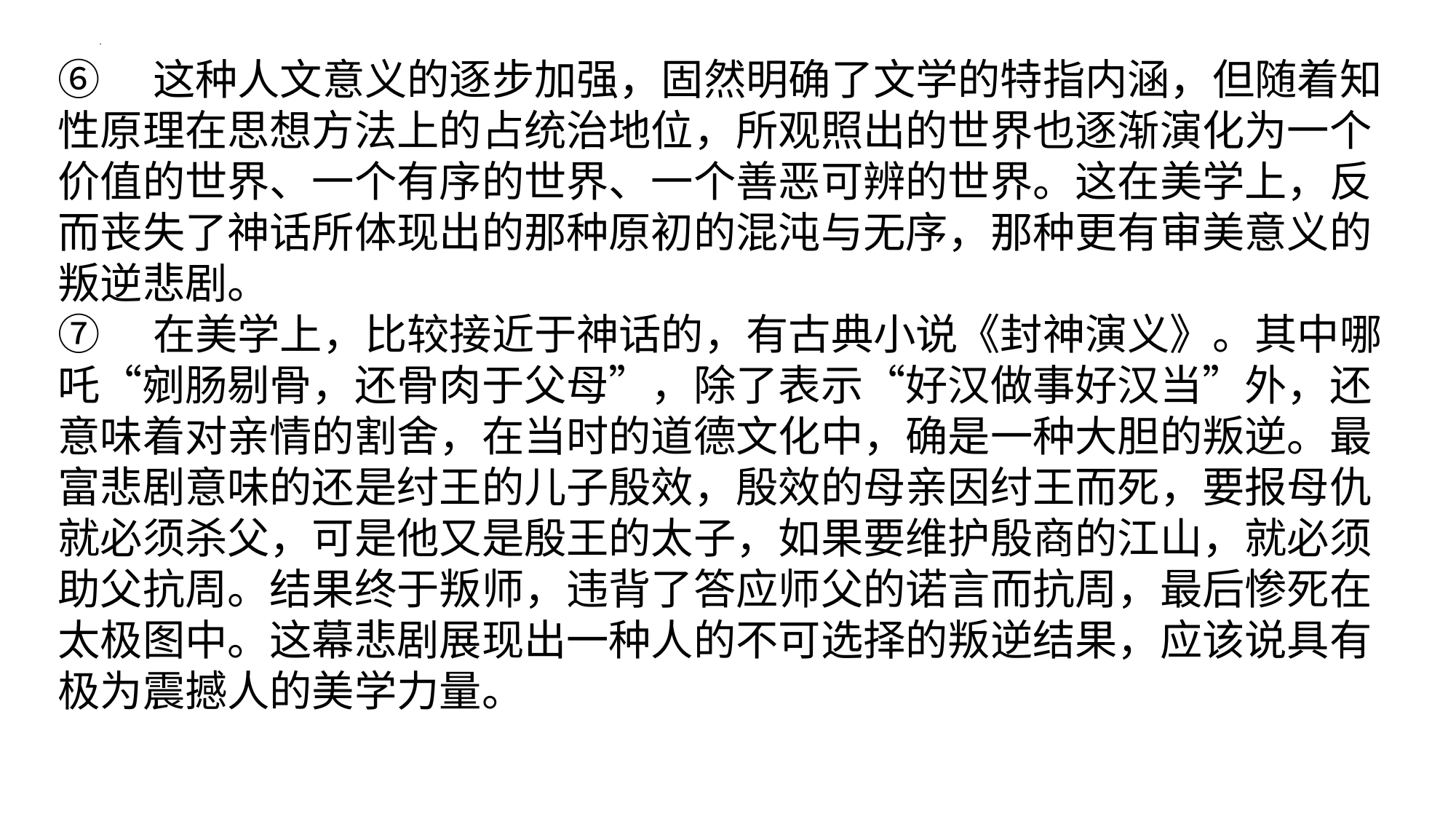

⑥　这种人文意义的逐步加强，固然明确了文学的特指内涵，但随着知性原理在思想方法上的占统治地位，所观照出的世界也逐渐演化为一个价值的世界、一个有序的世界、一个善恶可辨的世界。这在美学上，反而丧失了神话所体现出的那种原初的混沌与无序，那种更有审美意义的叛逆悲剧。
⑦　在美学上，比较接近于神话的，有古典小说《封神演义》。其中哪吒“剜肠剔骨，还骨肉于父母”，除了表示“好汉做事好汉当”外，还意味着对亲情的割舍，在当时的道德文化中，确是一种大胆的叛逆。最富悲剧意味的还是纣王的儿子殷效，殷效的母亲因纣王而死，要报母仇就必须杀父，可是他又是殷王的太子，如果要维护殷商的江山，就必须助父抗周。结果终于叛师，违背了答应师父的诺言而抗周，最后惨死在太极图中。这幕悲剧展现出一种人的不可选择的叛逆结果，应该说具有极为震撼人的美学力量。